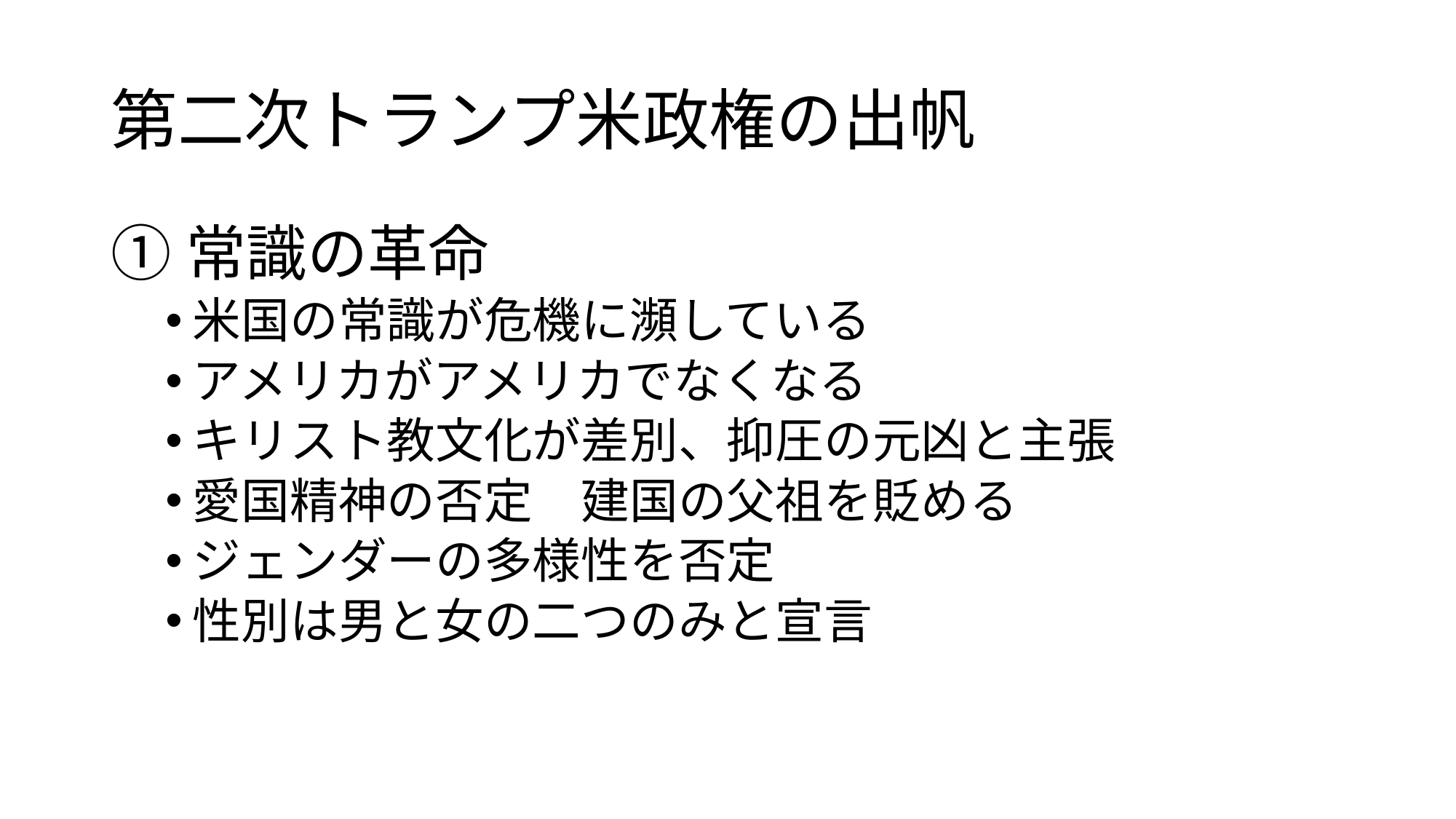

# 第二次トランプ米政権の出帆
①常識の革命
米国の常識が危機に瀕している
アメリカがアメリカでなくなる
キリスト教文化が差別、抑圧の元凶と主張
愛国精神の否定　建国の父祖を貶める
ジェンダーの多様性を否定
性別は男と女の二つのみと宣言